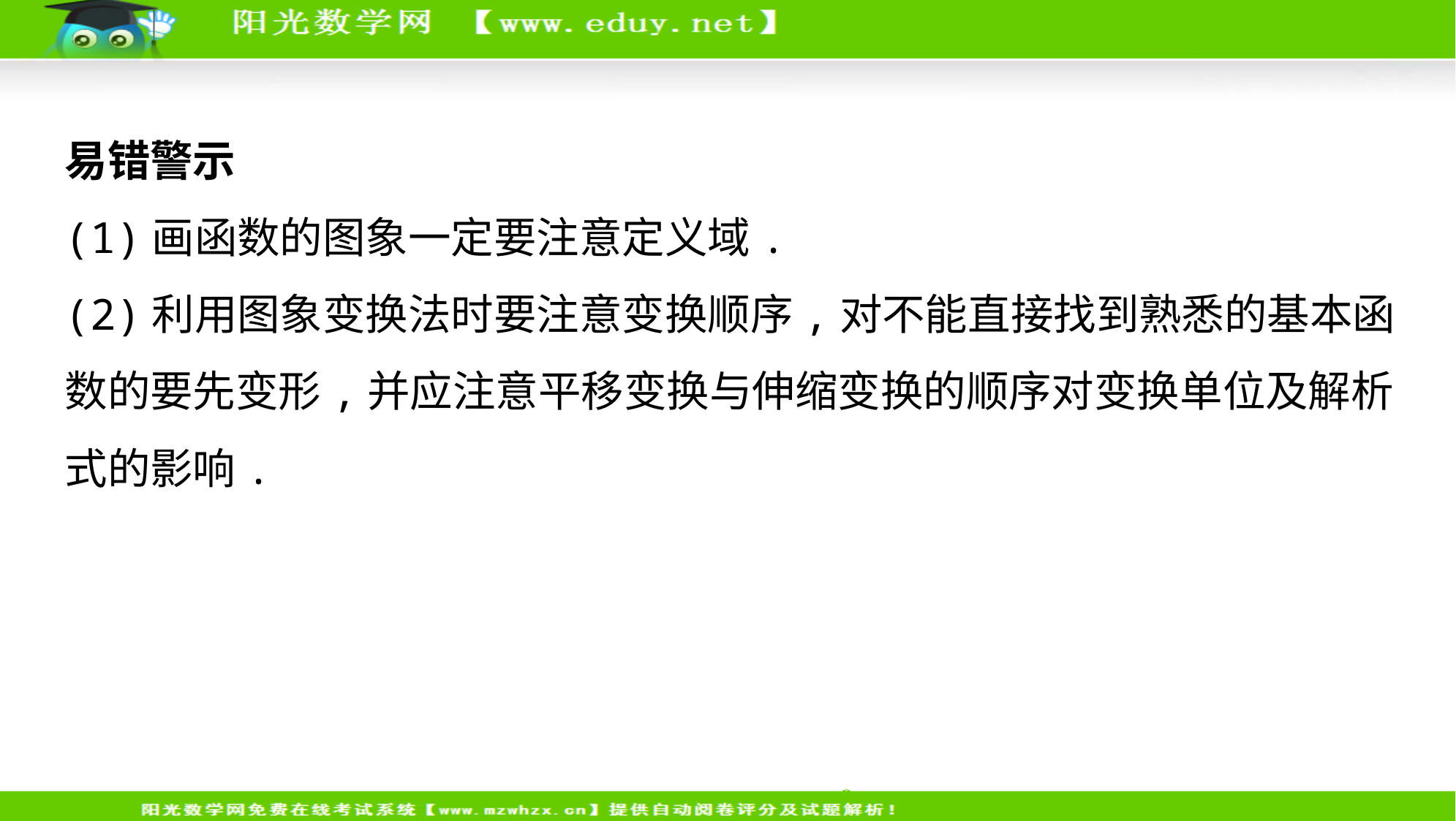

易错警示
(1)画函数的图象一定要注意定义域.
(2)利用图象变换法时要注意变换顺序,对不能直接找到熟悉的基本函
数的要先变形,并应注意平移变换与伸缩变换的顺序对变换单位及解析
式的影响.